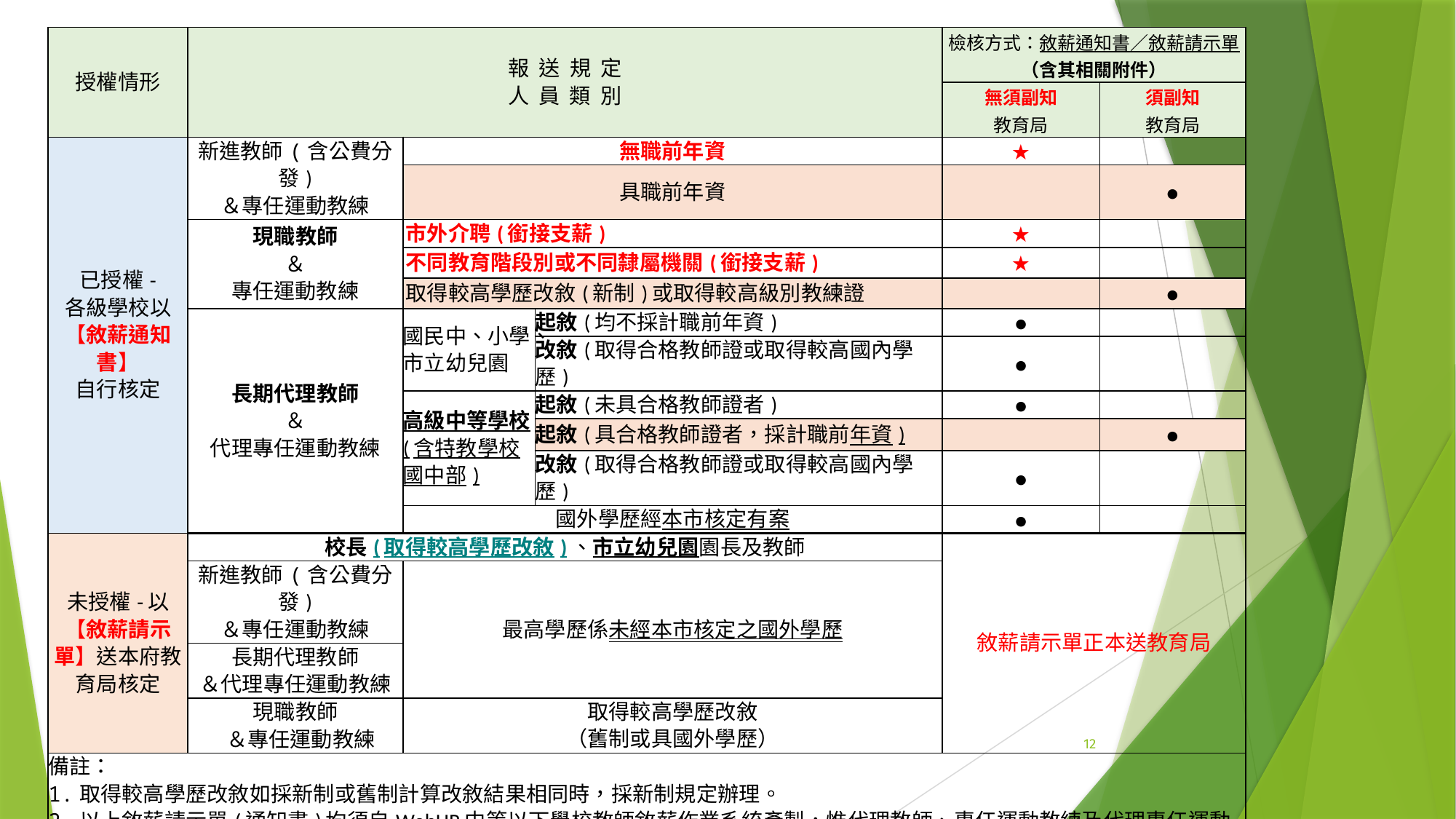

| 授權情形 | 報 送 規 定 人 員 類 別 |  |  | 檢核方式：敘薪通知書／敘薪請示單 （含其相關附件） |  |
| --- | --- | --- | --- | --- | --- |
|  |  |  |  | 無須副知 教育局 | 須副知 教育局 |
| 已授權- 各級學校以【敘薪通知書】 自行核定 | 新進教師(含公費分發) ＆專任運動教練 | 無職前年資 |  | ★ |  |
|  |  | 具職前年資 |  |  | ● |
|  | 現職教師 ＆ 專任運動教練 | 市外介聘(銜接支薪) |  | ★ |  |
|  |  | 不同教育階段別或不同隸屬機關(銜接支薪) |  | ★ |  |
|  |  | 取得較高學歷改敘(新制)或取得較高級別教練證 |  |  | ● |
|  | 長期代理教師 ＆ 代理專任運動教練 | 國民中、小學、市立幼兒園 | 起敘(均不採計職前年資) | ● |  |
|  |  |  | 改敘(取得合格教師證或取得較高國內學歷) | ● |  |
|  |  | 高級中等學校(含特教學校國中部) | 起敘(未具合格教師證者) | ● |  |
|  |  |  | 起敘(具合格教師證者，採計職前年資) |  | ● |
|  |  |  | 改敘(取得合格教師證或取得較高國內學歷) | ● |  |
|  |  | 國外學歷經本市核定有案 |  | ● |  |
| 未授權-以 【敘薪請示單】送本府教育局核定 | 校長(取得較高學歷改敘)、市立幼兒園園長及教師 |  |  | 敘薪請示單正本送教育局 |  |
|  | 新進教師(含公費分發) ＆專任運動教練 | 最高學歷係未經本市核定之國外學歷 |  |  |  |
|  | 長期代理教師 ＆代理專任運動教練 |  |  |  |  |
|  | 現職教師 ＆專任運動教練 | 取得較高學歷改敘 （舊制或具國外學歷） |  |  |  |
| 備註： 1.取得較高學歷改敘如採新制或舊制計算改敘結果相同時，採新制規定辦理。 2.以上敘薪請示單(通知書)均須自WebHR中等以下學校教師敘薪作業系統產製，惟代理教師、專任運動教練及代理專任運動教練無須以WebHR系統線上報送(核定)資料至教育局核定(核備)。 3.圖例說明：(1) ●：前已授權項目。(2) ★：108年8月1日起擴大授權項目。 |  |  |  |  |  |
12